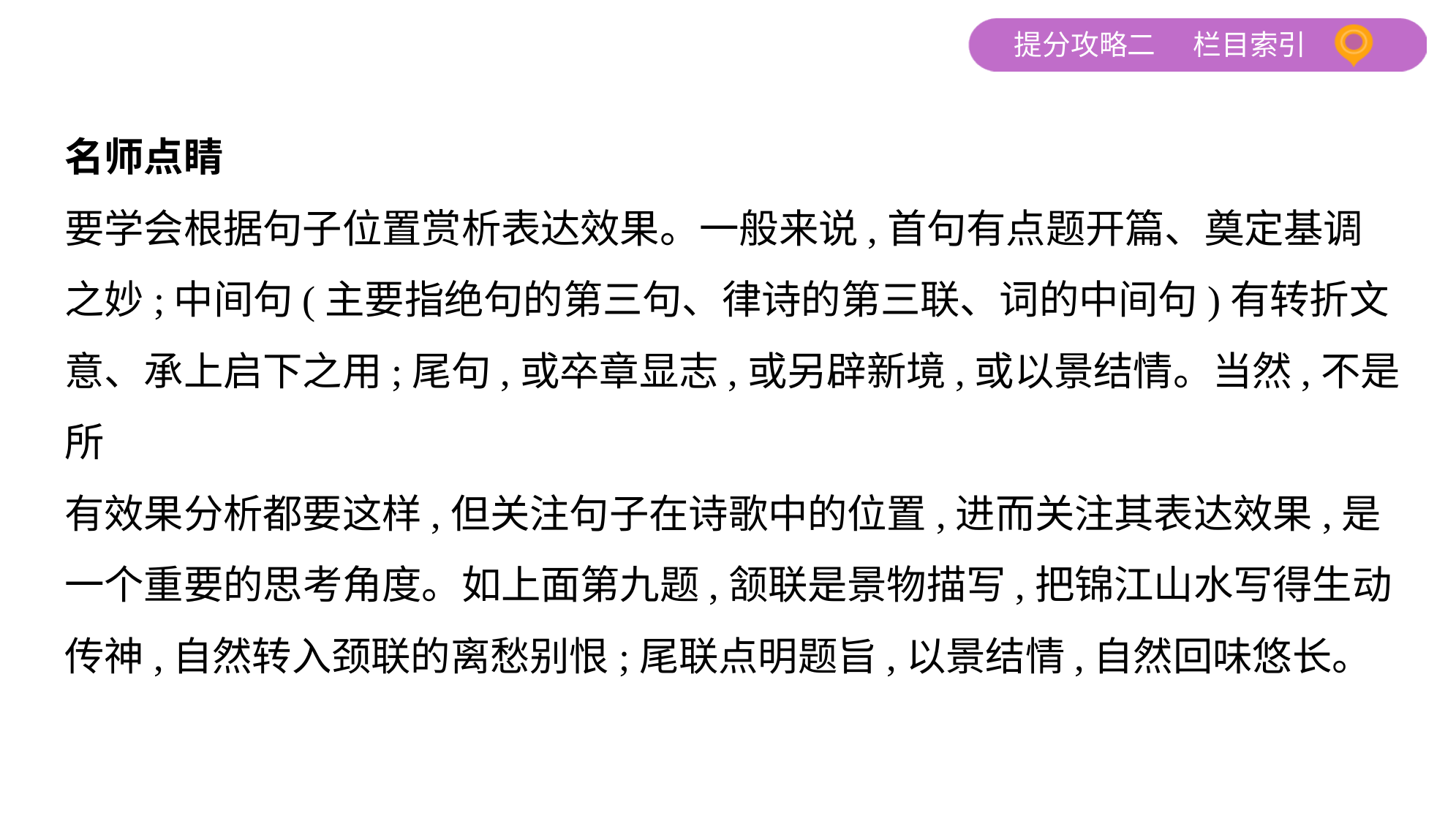

名师点睛
要学会根据句子位置赏析表达效果。一般来说,首句有点题开篇、奠定基调
之妙;中间句(主要指绝句的第三句、律诗的第三联、词的中间句)有转折文
意、承上启下之用;尾句,或卒章显志,或另辟新境,或以景结情。当然,不是所
有效果分析都要这样,但关注句子在诗歌中的位置,进而关注其表达效果,是
一个重要的思考角度。如上面第九题,颔联是景物描写,把锦江山水写得生动
传神,自然转入颈联的离愁别恨;尾联点明题旨,以景结情,自然回味悠长。